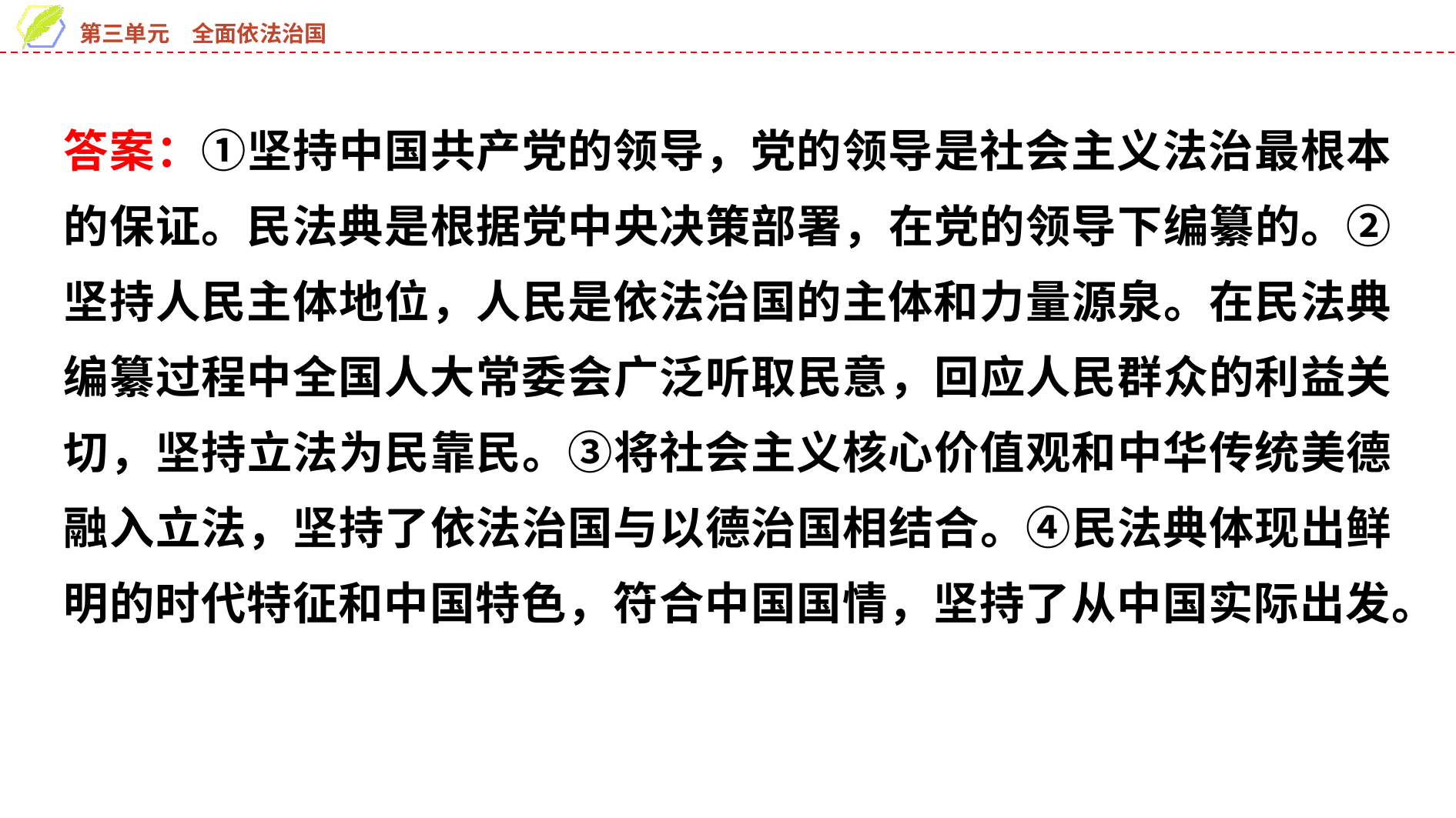

答案：①坚持中国共产党的领导，党的领导是社会主义法治最根本的保证。民法典是根据党中央决策部署，在党的领导下编纂的。②坚持人民主体地位，人民是依法治国的主体和力量源泉。在民法典编纂过程中全国人大常委会广泛听取民意，回应人民群众的利益关切，坚持立法为民靠民。③将社会主义核心价值观和中华传统美德融入立法，坚持了依法治国与以德治国相结合。④民法典体现出鲜明的时代特征和中国特色，符合中国国情，坚持了从中国实际出发。